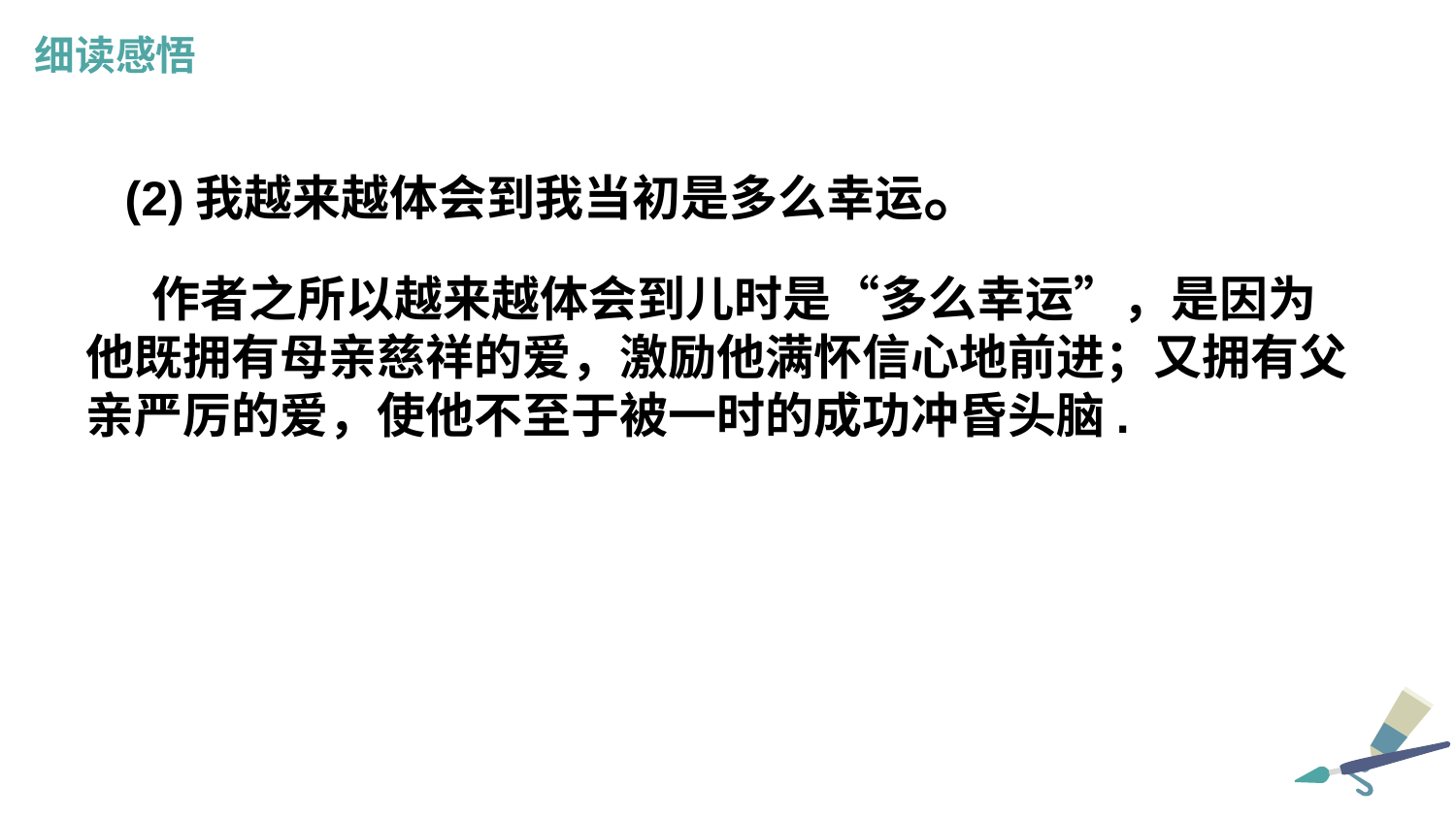

细读感悟
(2)我越来越体会到我当初是多么幸运。
     作者之所以越来越体会到儿时是“多么幸运”，是因为他既拥有母亲慈祥的爱，激励他满怀信心地前进；又拥有父亲严厉的爱，使他不至于被一时的成功冲昏头脑.